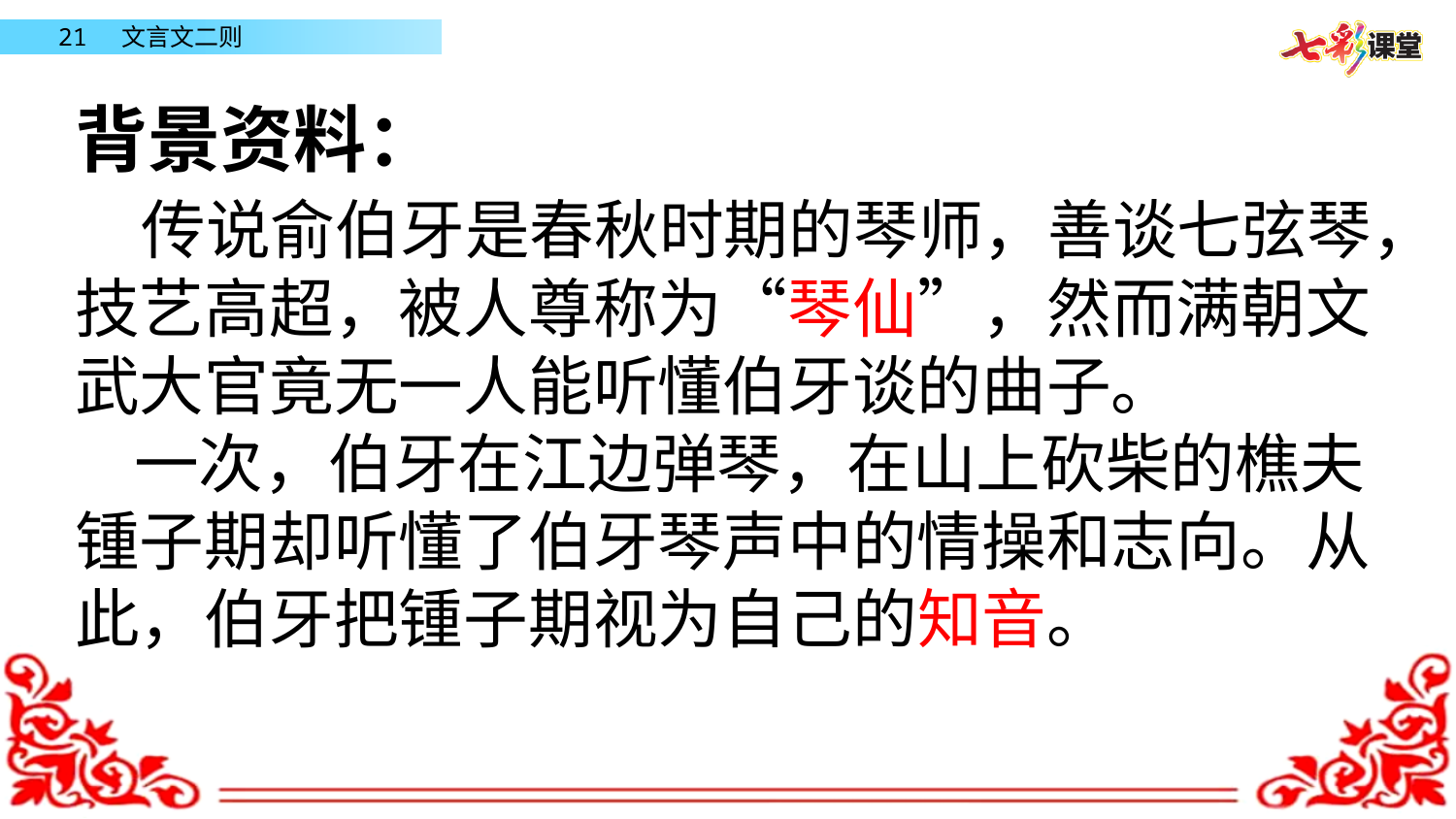

背景资料：
   传说俞伯牙是春秋时期的琴师，善谈七弦琴，技艺高超，被人尊称为“琴仙”，然而满朝文武大官竟无一人能听懂伯牙谈的曲子。
   一次，伯牙在江边弹琴，在山上砍柴的樵夫锺子期却听懂了伯牙琴声中的情操和志向。从此，伯牙把锺子期视为自己的知音。